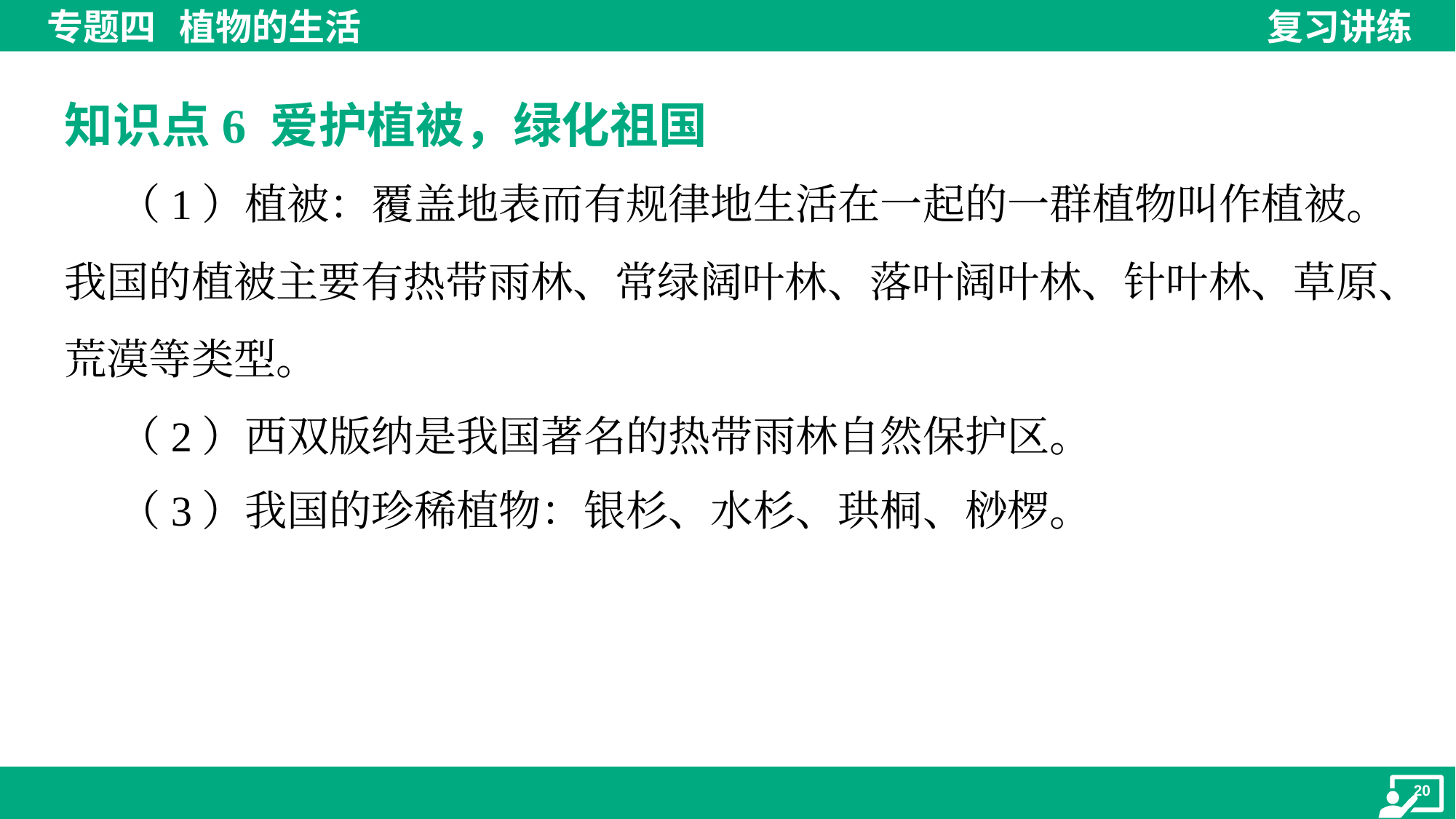

知识点6 爱护植被，绿化祖国
    （1）植被：覆盖地表而有规律地生活在一起的一群植物叫作植被。
我国的植被主要有热带雨林、常绿阔叶林、落叶阔叶林、针叶林、草原、
荒漠等类型。
    （2）西双版纳是我国著名的热带雨林自然保护区。
    （3）我国的珍稀植物：银杉、水杉、珙桐、桫椤。